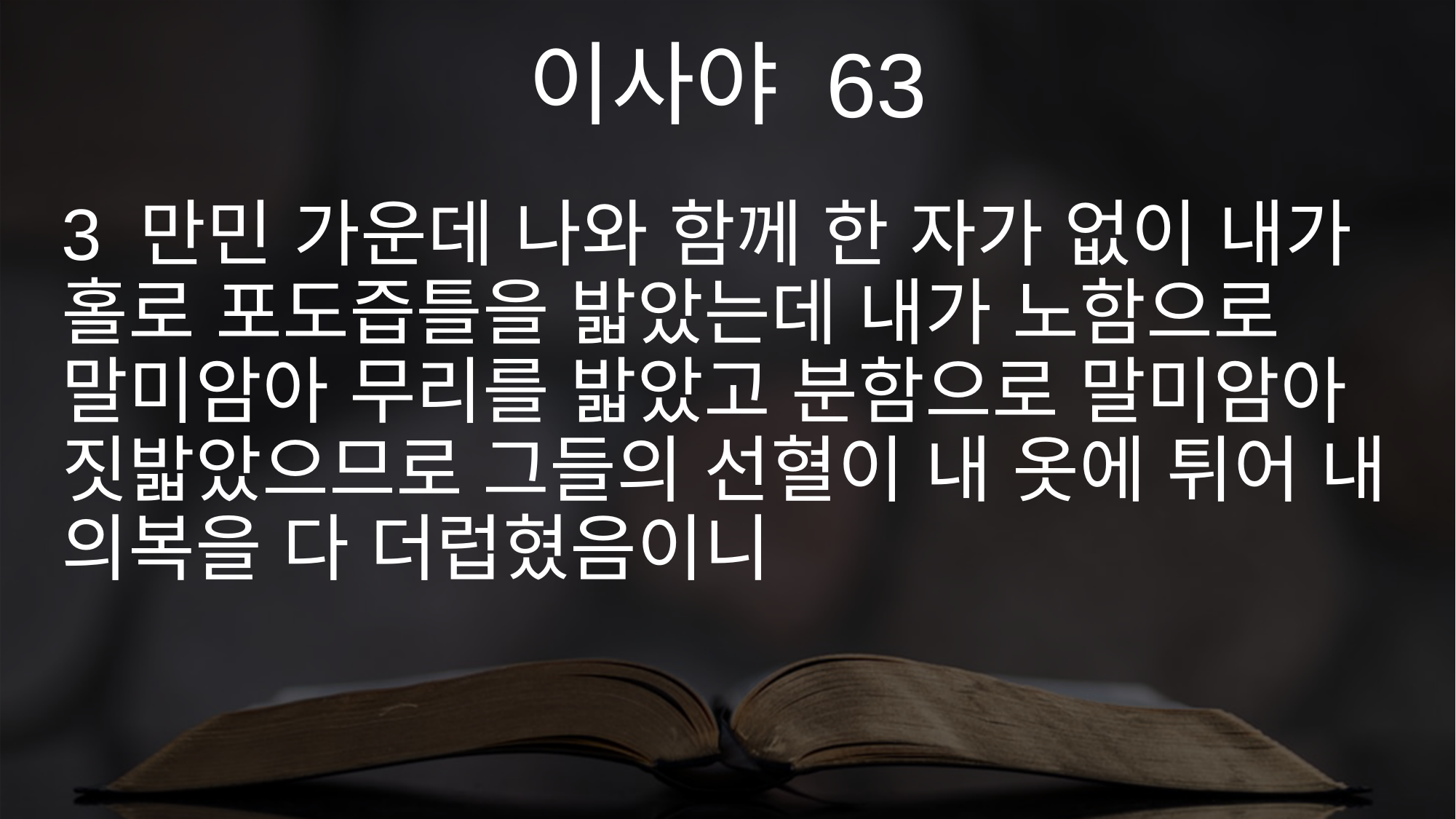

이사야 63
3 만민 가운데 나와 함께 한 자가 없이 내가 홀로 포도즙틀을 밟았는데 내가 노함으로 말미암아 무리를 밟았고 분함으로 말미암아 짓밟았으므로 그들의 선혈이 내 옷에 튀어 내 의복을 다 더럽혔음이니